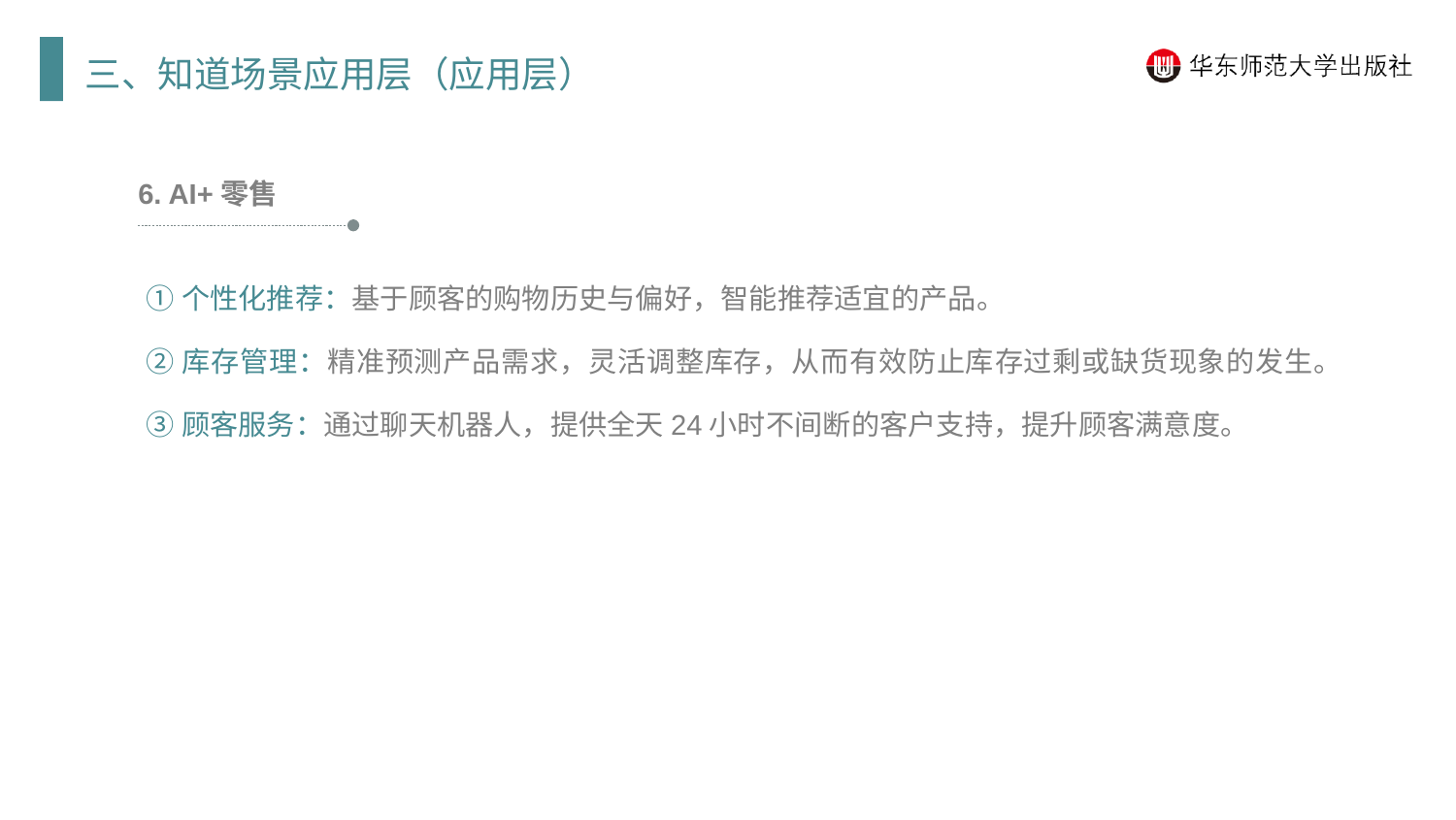

三、知道场景应用层（应用层）
6. AI+零售
①个性化推荐：基于顾客的购物历史与偏好，智能推荐适宜的产品。
②库存管理：精准预测产品需求，灵活调整库存，从而有效防止库存过剩或缺货现象的发生。
③顾客服务：通过聊天机器人，提供全天24小时不间断的客户支持，提升顾客满意度。